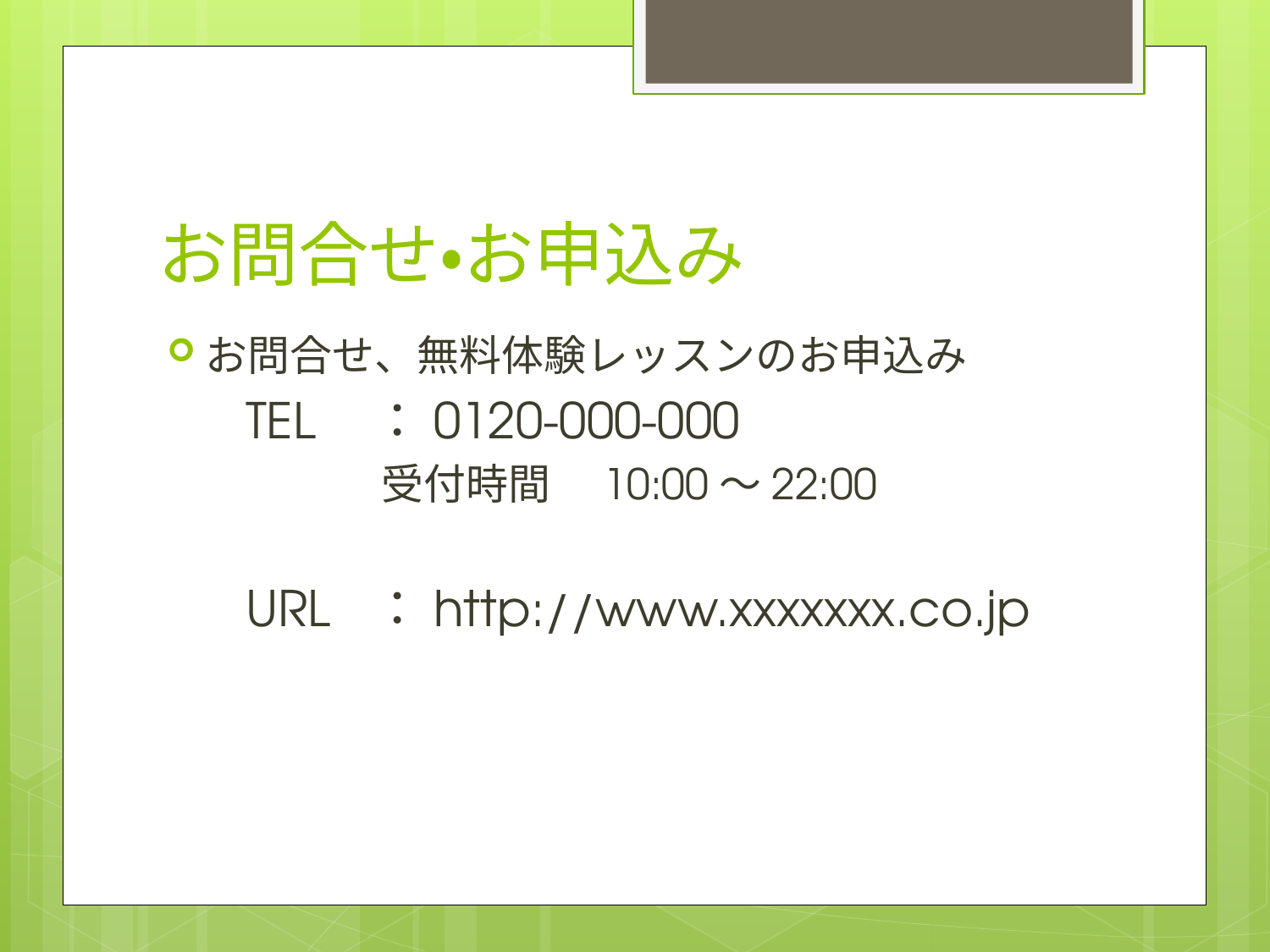

# お問合せ・お申込み
お問合せ、無料体験レッスンのお申込み
TEL	：0120-000-000
受付時間　10:00～22:00

URL	：http://www.xxxxxxx.co.jp